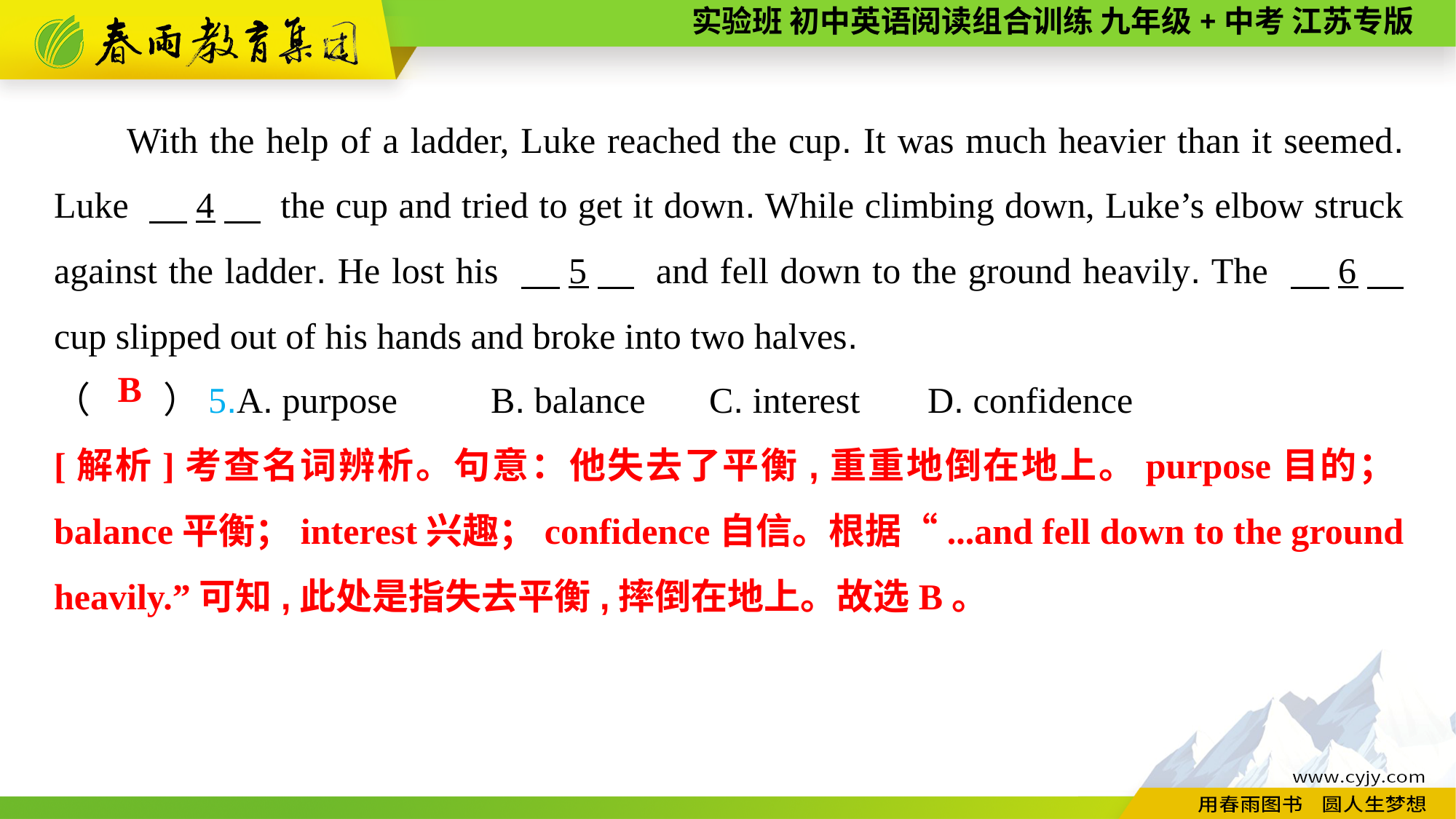

With the help of a ladder, Luke reached the cup. It was much heavier than it seemed. Luke 　4　 the cup and tried to get it down. While climbing down, Luke’s elbow struck against the ladder. He lost his 　5　 and fell down to the ground heavily. The 　6　 cup slipped out of his hands and broke into two halves.
（　　）5.A. purpose	B. balance	C. interest	D. confidence
B
[解析]考查名词辨析。句意：他失去了平衡,重重地倒在地上。purpose目的；balance平衡；interest兴趣；confidence自信。根据“...and fell down to the ground heavily.”可知,此处是指失去平衡,摔倒在地上。故选B。